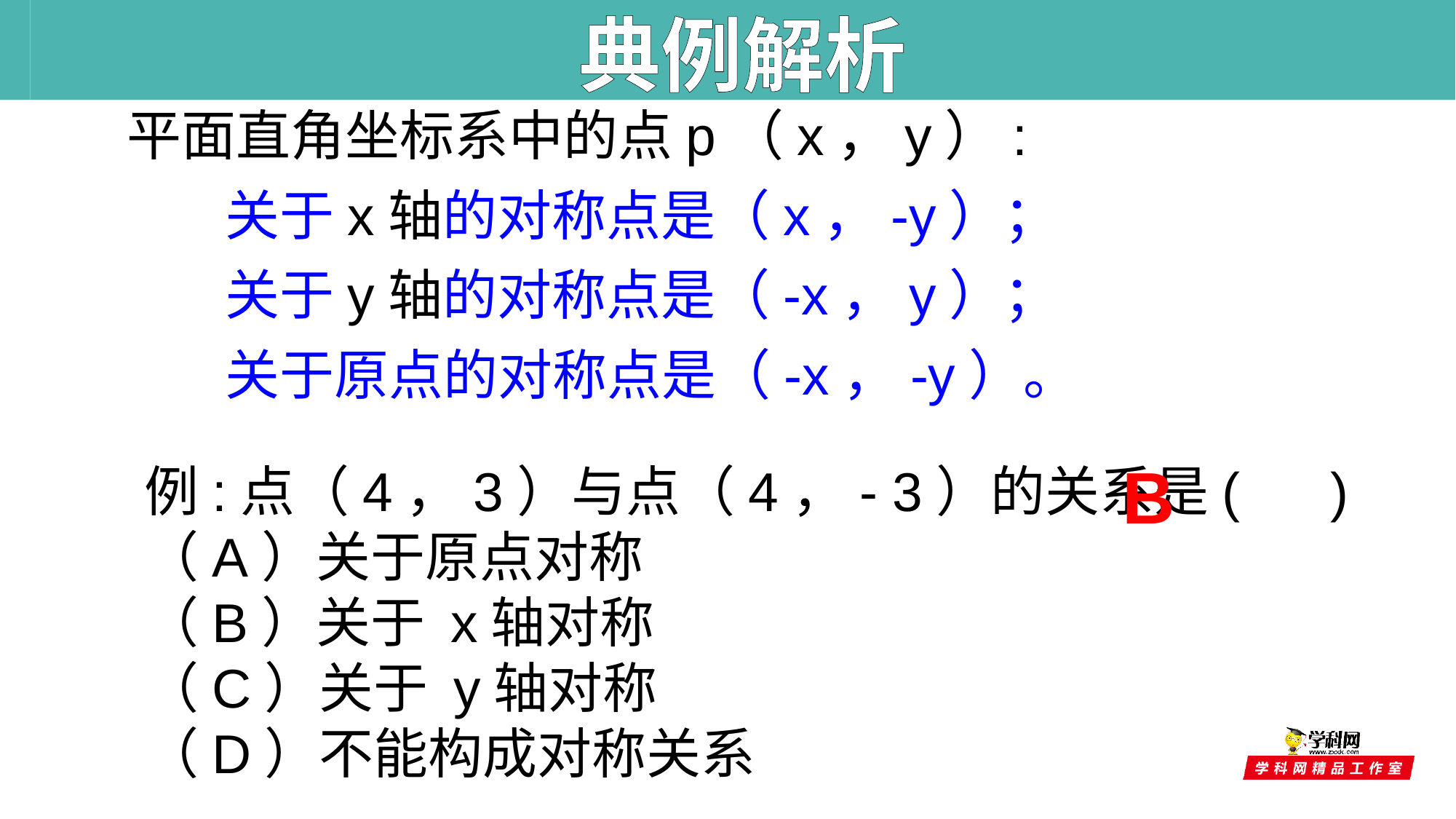

典例解析
平面直角坐标系中的点p（x，y）:
       关于x轴的对称点是（x，-y）；
       关于y轴的对称点是（-x，y）；
       关于原点的对称点是（-x，-y）。

例:点（4，3）与点（4，- 3）的关系是(      )
（A）关于原点对称
（B）关于 x轴对称
（C）关于 y轴对称
（D）不能构成对称关系
B